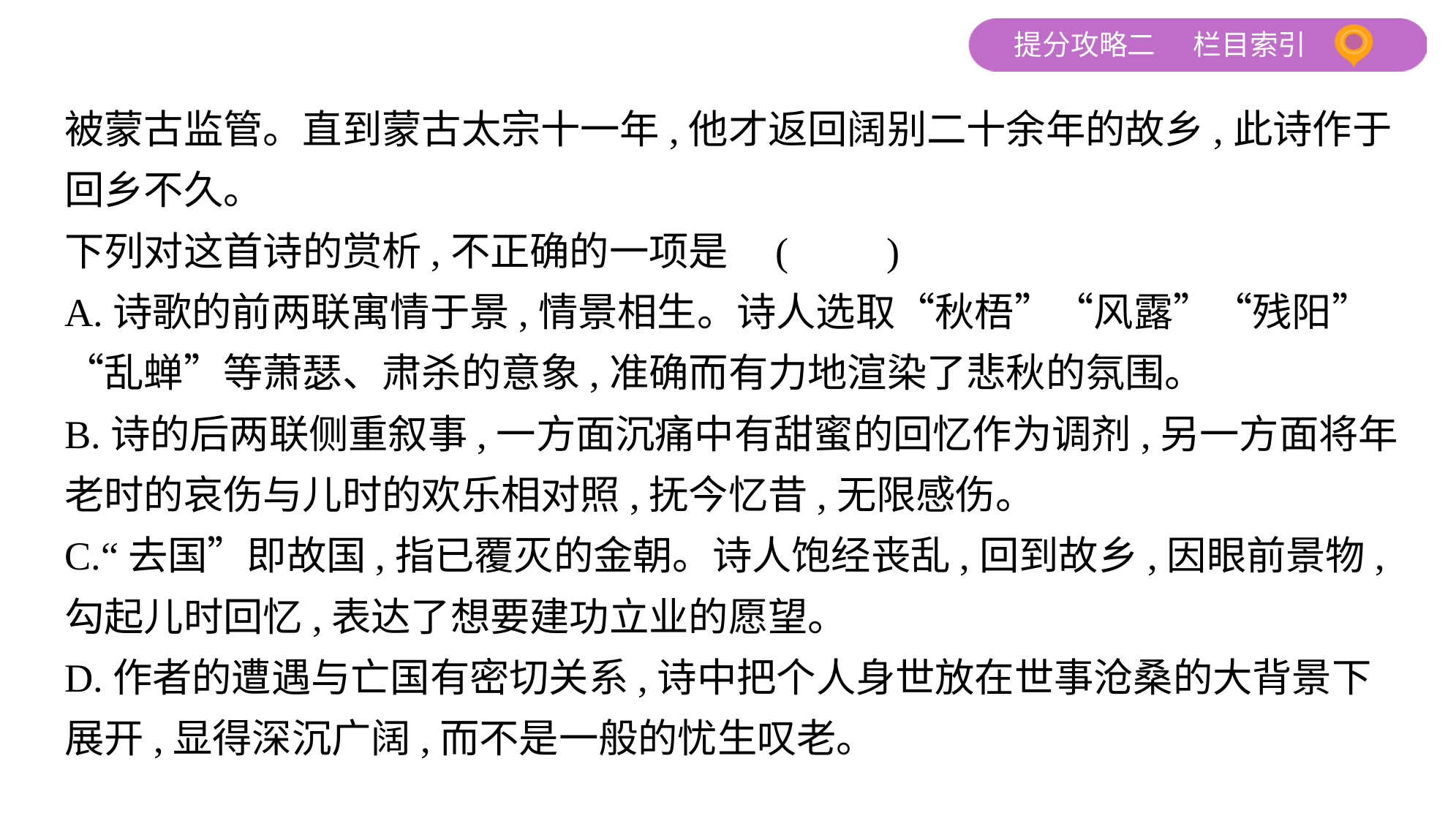

被蒙古监管。直到蒙古太宗十一年,他才返回阔别二十余年的故乡,此诗作于
回乡不久。
下列对这首诗的赏析,不正确的一项是 (　　)
A.诗歌的前两联寓情于景,情景相生。诗人选取“秋梧”“风露”“残阳”
“乱蝉”等萧瑟、肃杀的意象,准确而有力地渲染了悲秋的氛围。
B.诗的后两联侧重叙事,一方面沉痛中有甜蜜的回忆作为调剂,另一方面将年
老时的哀伤与儿时的欢乐相对照,抚今忆昔,无限感伤。
C.“去国”即故国,指已覆灭的金朝。诗人饱经丧乱,回到故乡,因眼前景物,
勾起儿时回忆,表达了想要建功立业的愿望。
D.作者的遭遇与亡国有密切关系,诗中把个人身世放在世事沧桑的大背景下
展开,显得深沉广阔,而不是一般的忧生叹老。